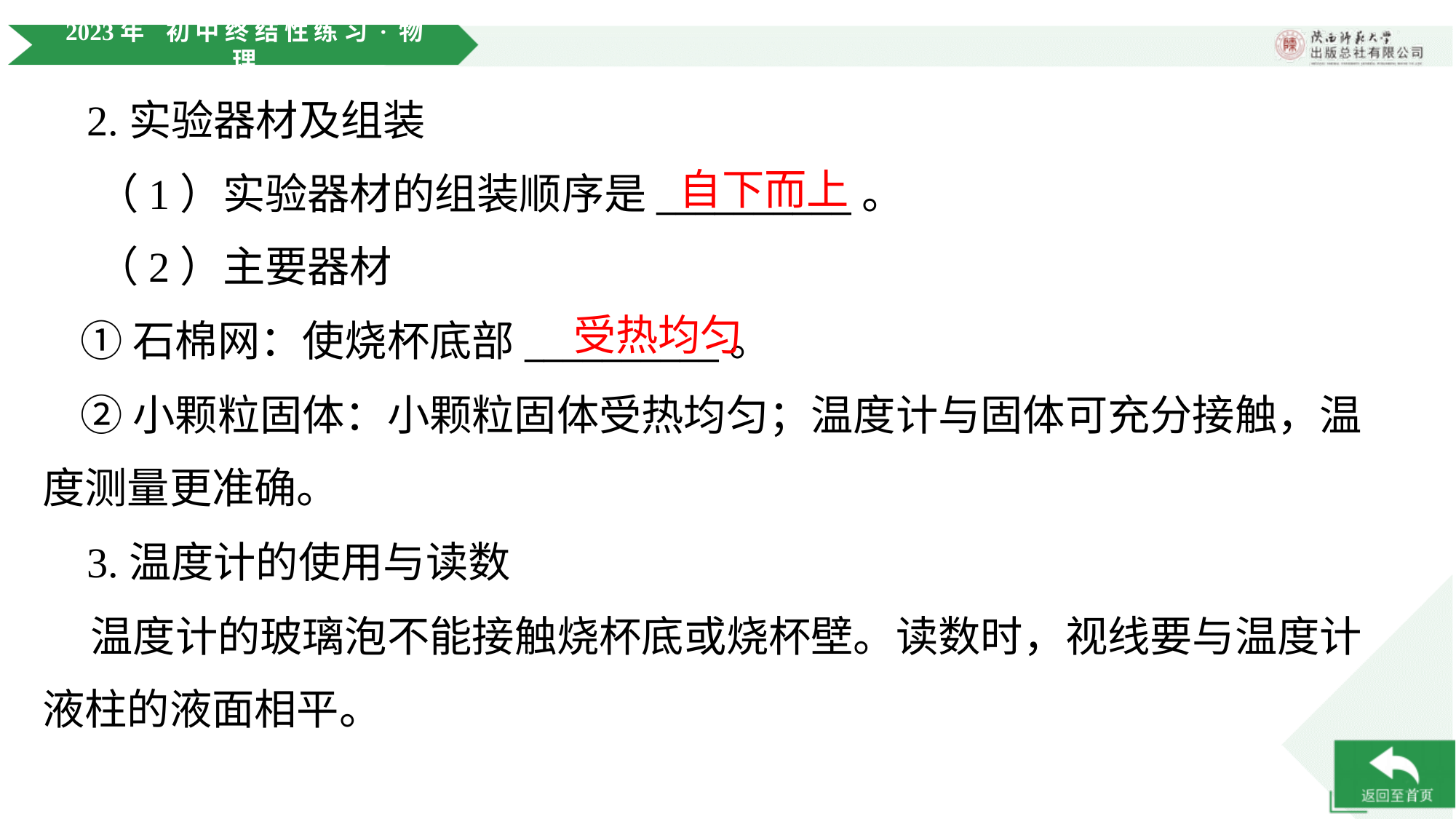

2.实验器材及组装
自下而上
    （1）实验器材的组装顺序是__________。
    （2）主要器材
    ①石棉网：使烧杯底部__________。
    ②小颗粒固体：小颗粒固体受热均匀；温度计与固体可充分接触，温
度测量更准确。
    3.温度计的使用与读数
    温度计的玻璃泡不能接触烧杯底或烧杯壁。读数时，视线要与温度计
液柱的液面相平。
受热均匀